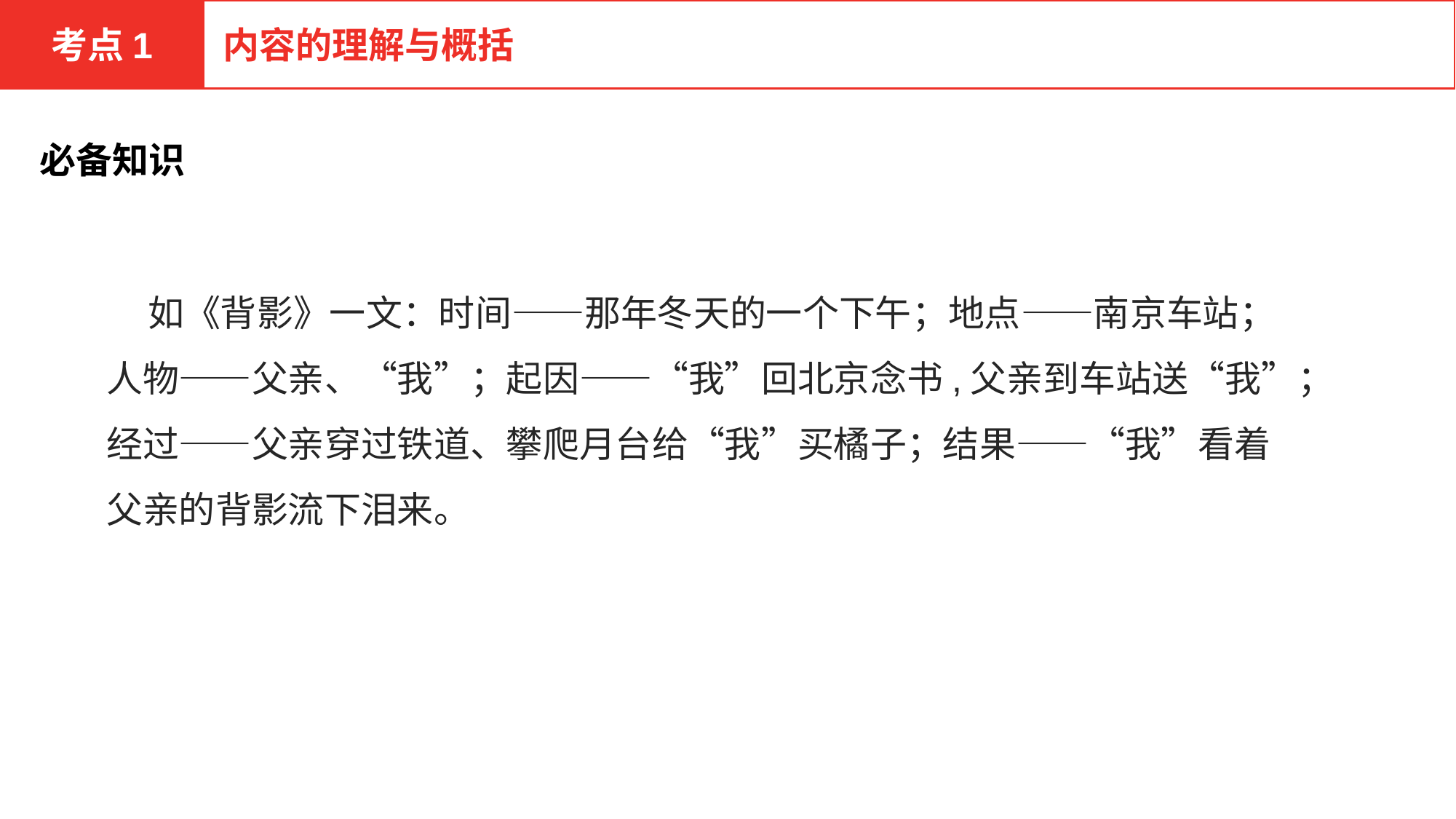

考点1
内容的理解与概括
必备知识

    如《背影》一文：时间——那年冬天的一个下午；地点——南京车站；人物——父亲、“我”；起因——“我”回北京念书,父亲到车站送“我”；经过——父亲穿过铁道、攀爬月台给“我”买橘子；结果——“我”看着父亲的背影流下泪来。